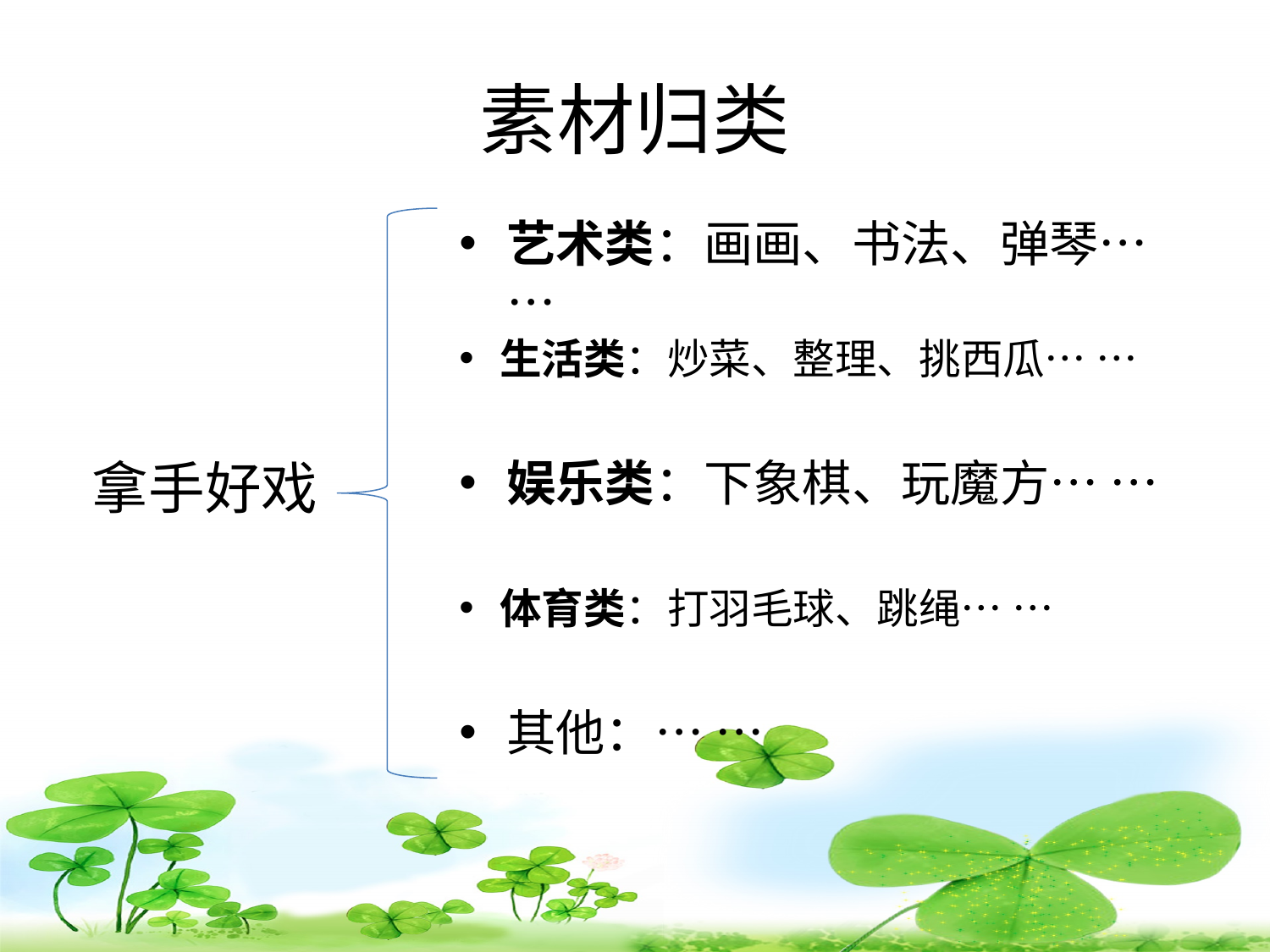

# 素材归类
艺术类：画画、书法、弹琴… …

生活类：炒菜、整理、挑西瓜… …
拿手好戏
娱乐类：下象棋、玩魔方… …

体育类：打羽毛球、跳绳… …

其他：… …